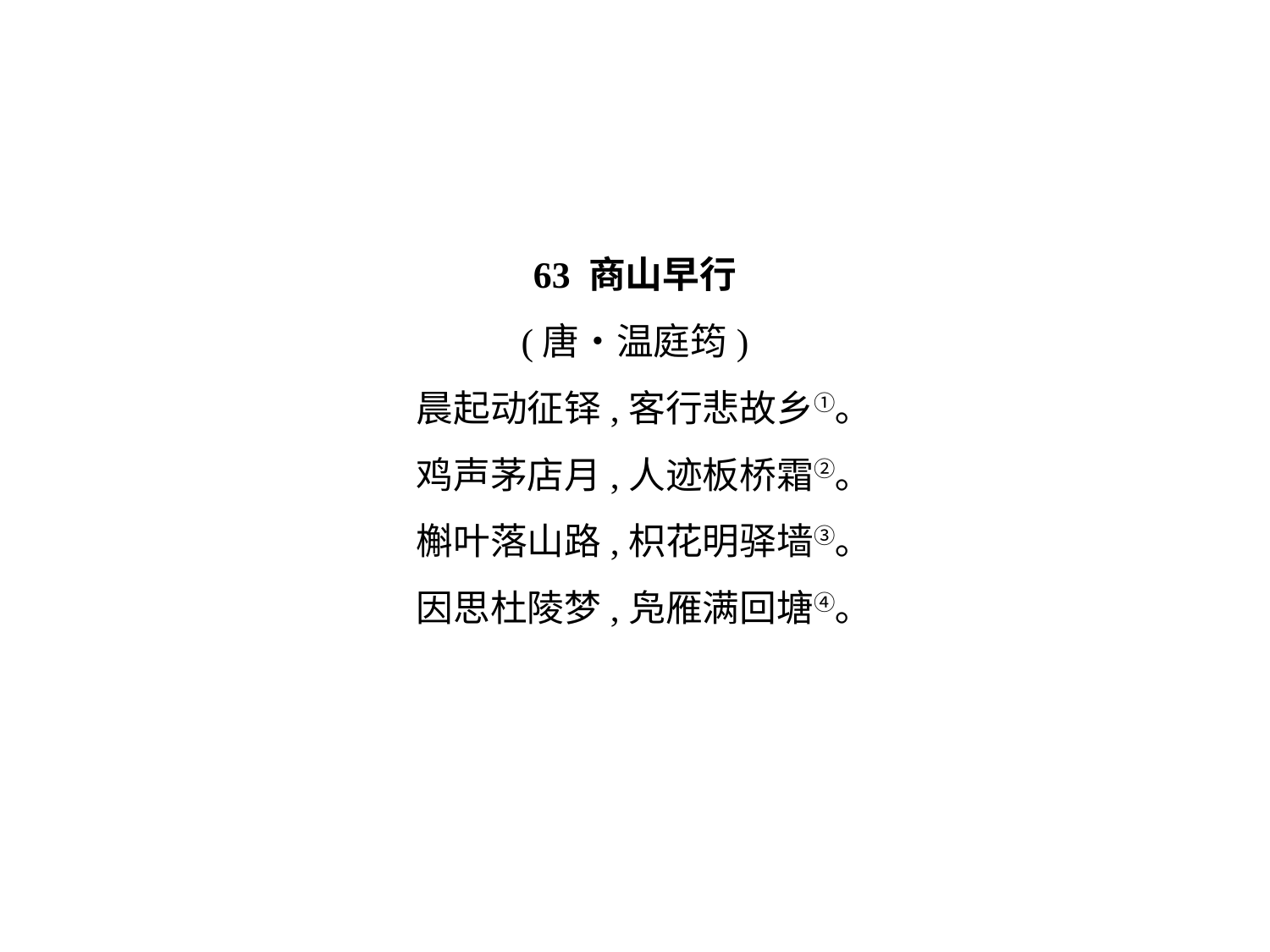

63 商山早行
(唐•温庭筠)
晨起动征铎,客行悲故乡①｡
鸡声茅店月,人迹板桥霜②｡
槲叶落山路,枳花明驿墙③｡
因思杜陵梦,凫雁满回塘④｡